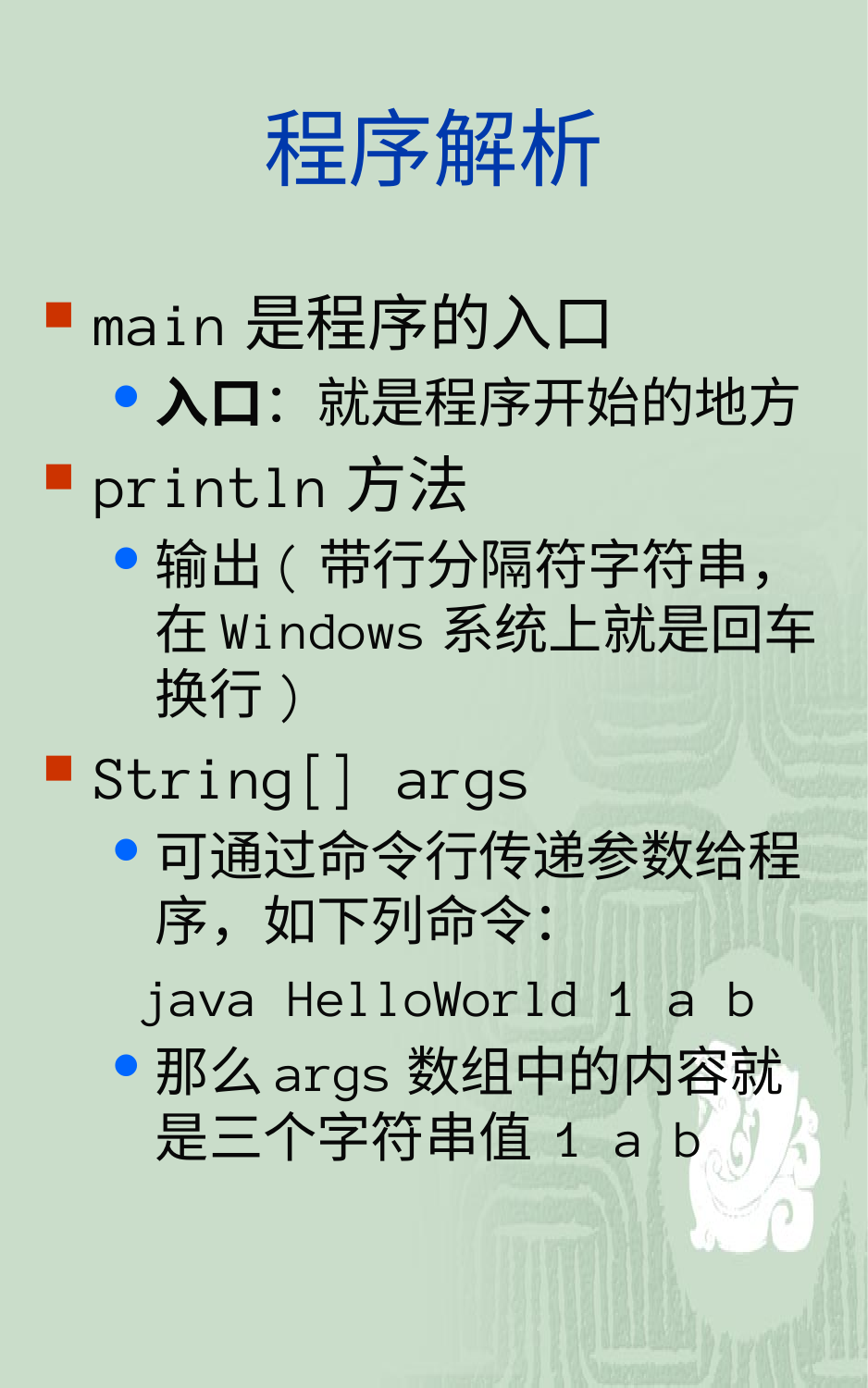

# 程序解析
main是程序的入口
入口：就是程序开始的地方
println方法
输出(带行分隔符字符串，在Windows系统上就是回车换行)
String[] args
可通过命令行传递参数给程序，如下列命令：
 java HelloWorld 1 a b
那么args数组中的内容就是三个字符串值 1 a b